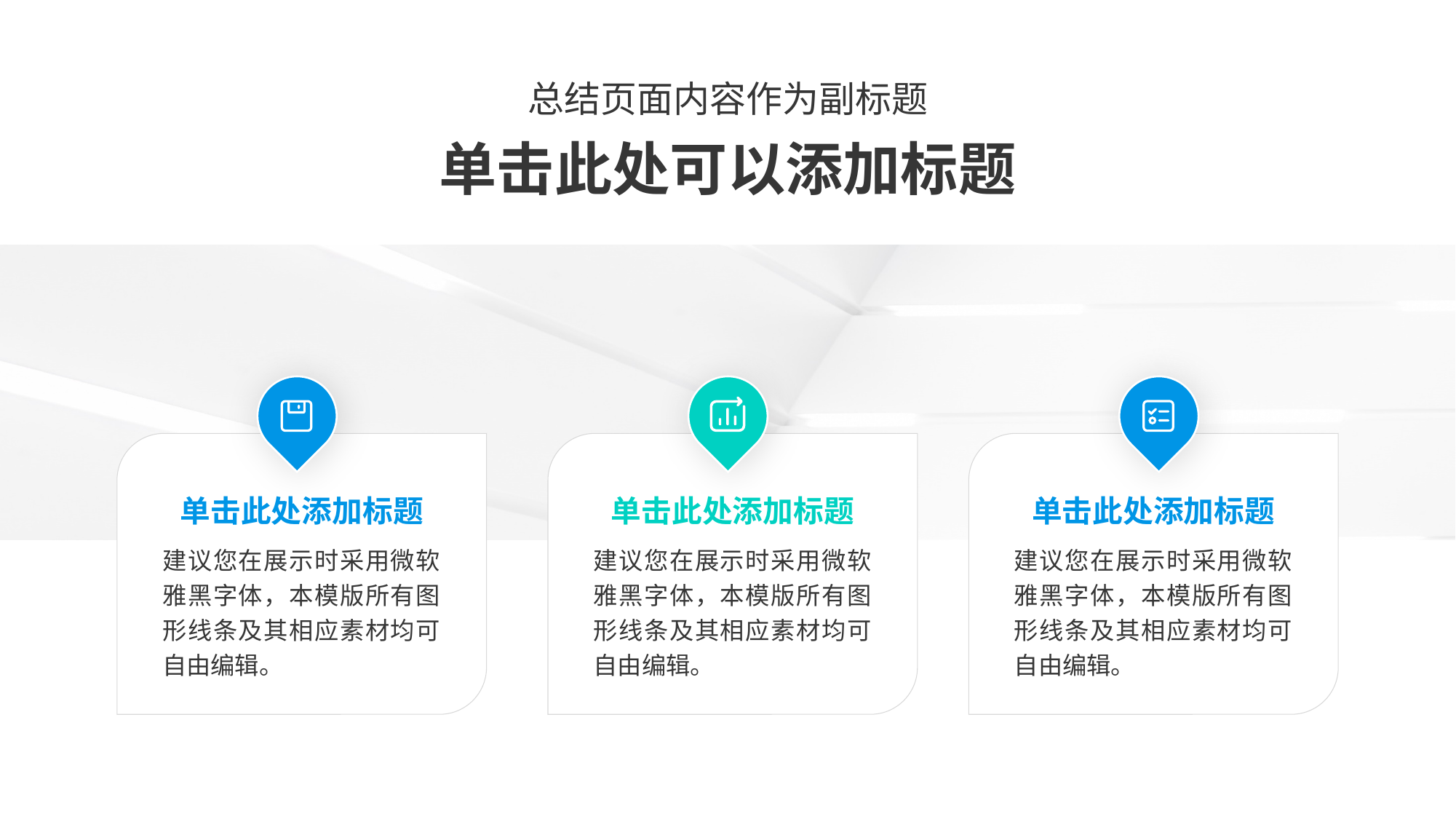

总结页面内容作为副标题
单击此处可以添加标题

单击此处添加标题
建议您在展示时采用微软雅黑字体，本模版所有图形线条及其相应素材均可自由编辑。

单击此处添加标题
建议您在展示时采用微软雅黑字体，本模版所有图形线条及其相应素材均可自由编辑。

单击此处添加标题
建议您在展示时采用微软雅黑字体，本模版所有图形线条及其相应素材均可自由编辑。